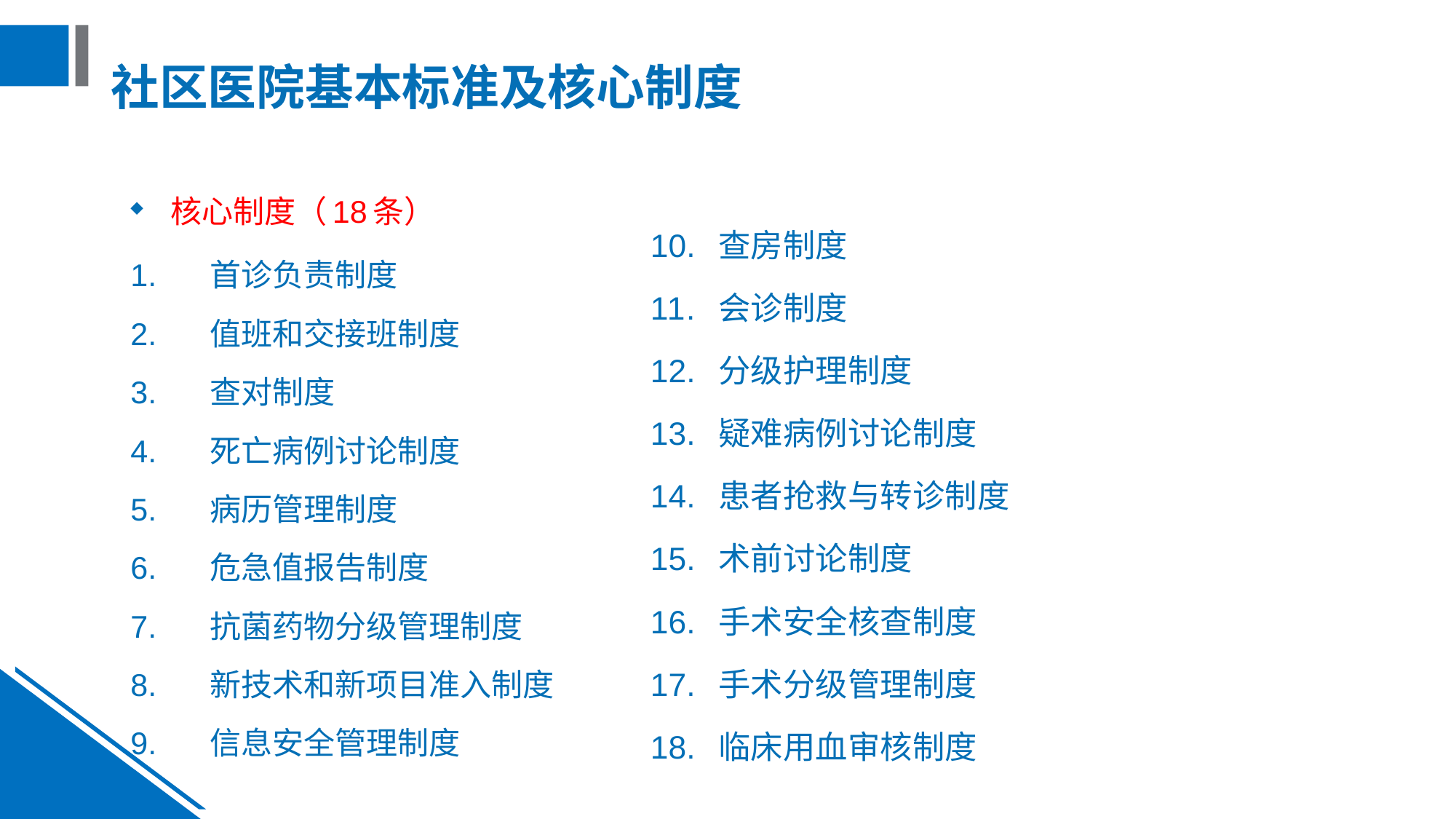

# 社区医院基本标准及核心制度
核心制度（18条）
首诊负责制度
值班和交接班制度
查对制度
死亡病例讨论制度
病历管理制度
危急值报告制度
抗菌药物分级管理制度
新技术和新项目准入制度
信息安全管理制度

查房制度
会诊制度
分级护理制度
疑难病例讨论制度
患者抢救与转诊制度
术前讨论制度
手术安全核查制度
手术分级管理制度
临床用血审核制度